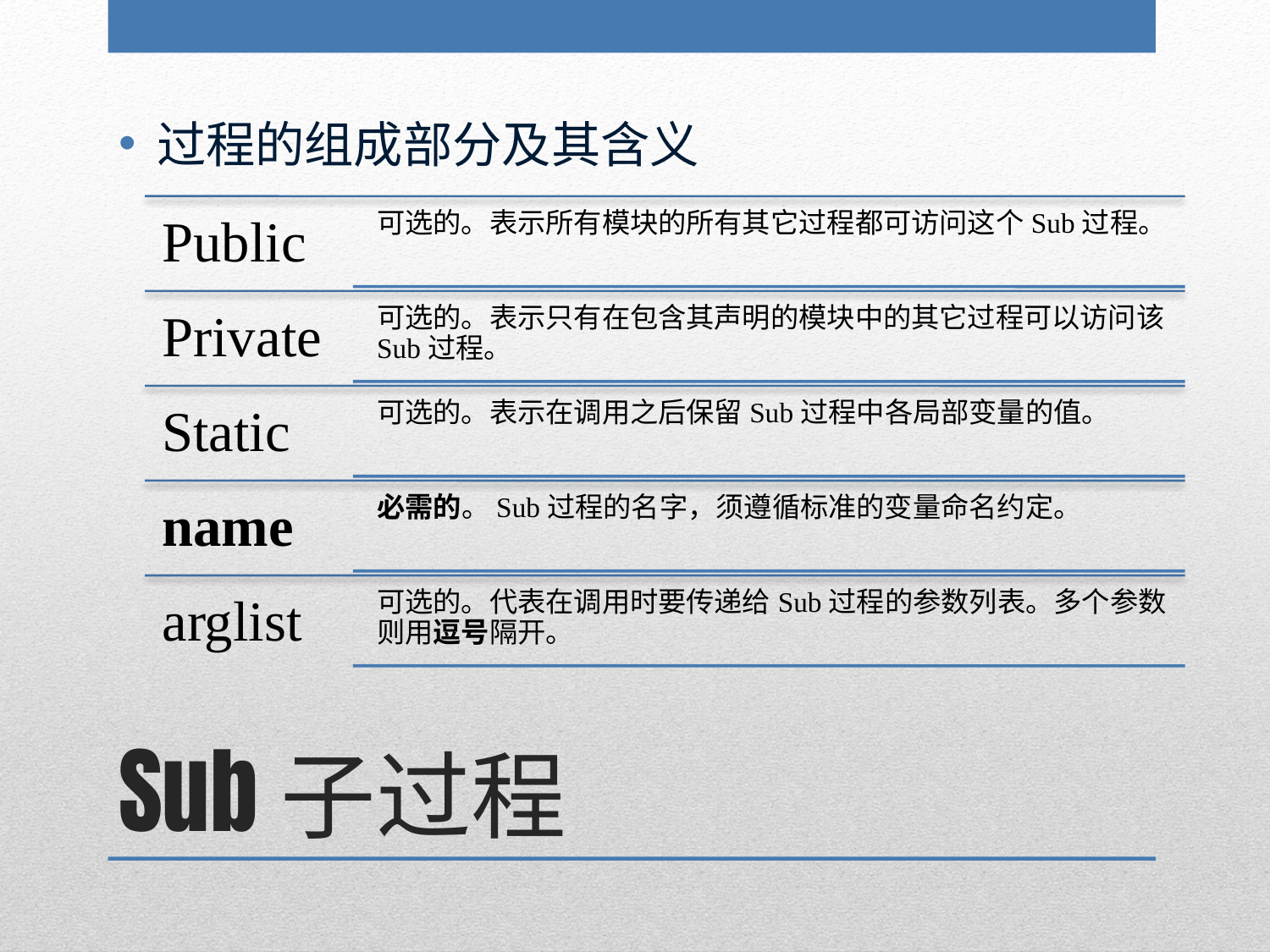

过程的组成部分及其含义
Public
可选的。表示所有模块的所有其它过程都可访问这个Sub过程。
Private
可选的。表示只有在包含其声明的模块中的其它过程可以访问该Sub过程。
Static
可选的。表示在调用之后保留Sub过程中各局部变量的值。
name
必需的。Sub过程的名字，须遵循标准的变量命名约定。
arglist
可选的。代表在调用时要传递给Sub过程的参数列表。多个参数则用逗号隔开。
# Sub子过程